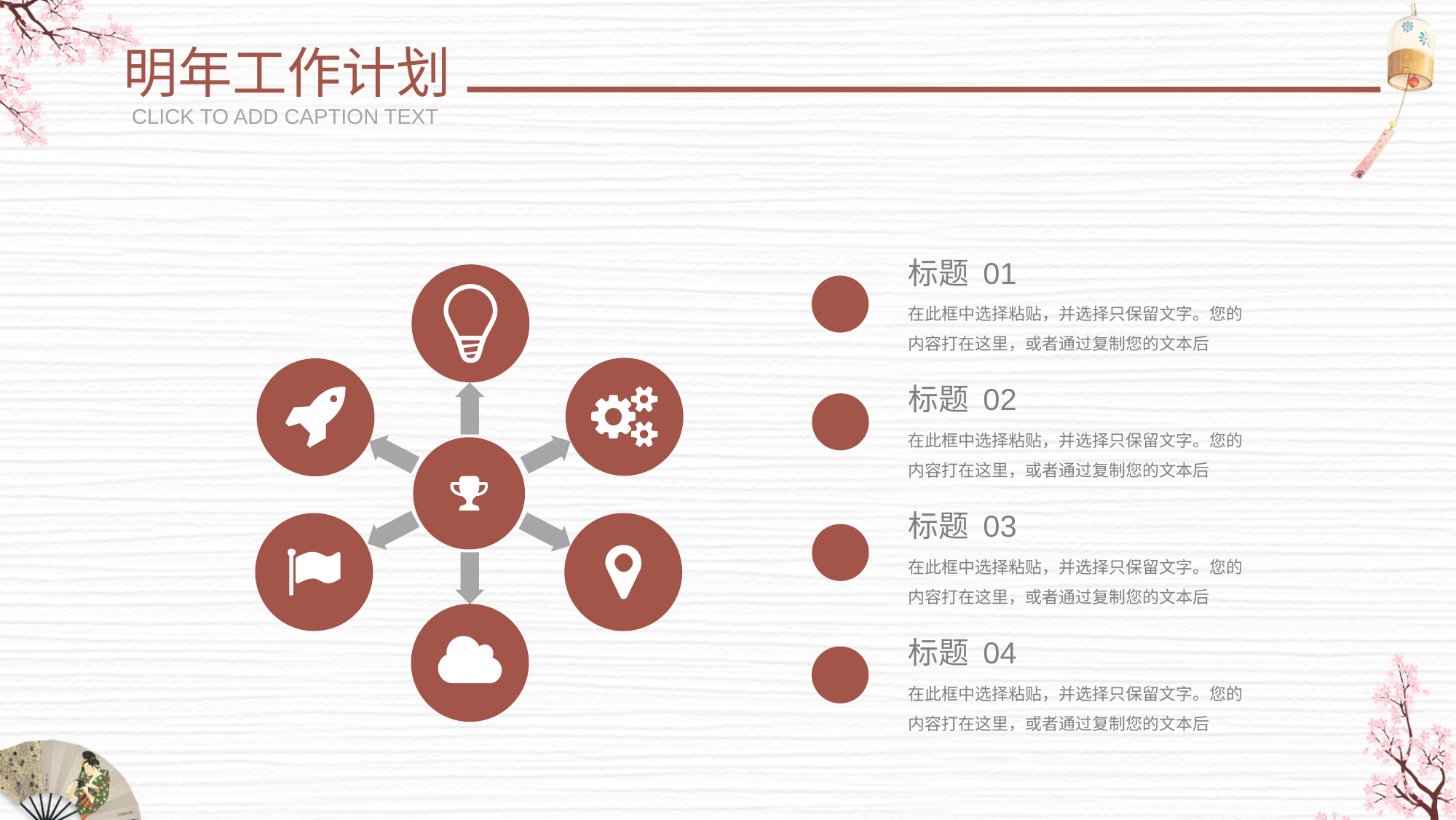

明年工作计划

CLICK TO ADD CAPTION TEXT
标题 01
在此框中选择粘贴，并选择只保留文字。您的内容打在这里，或者通过复制您的文本后

标题 02
在此框中选择粘贴，并选择只保留文字。您的内容打在这里，或者通过复制您的文本后

标题 03
在此框中选择粘贴，并选择只保留文字。您的内容打在这里，或者通过复制您的文本后

标题 04
在此框中选择粘贴，并选择只保留文字。您的内容打在这里，或者通过复制您的文本后